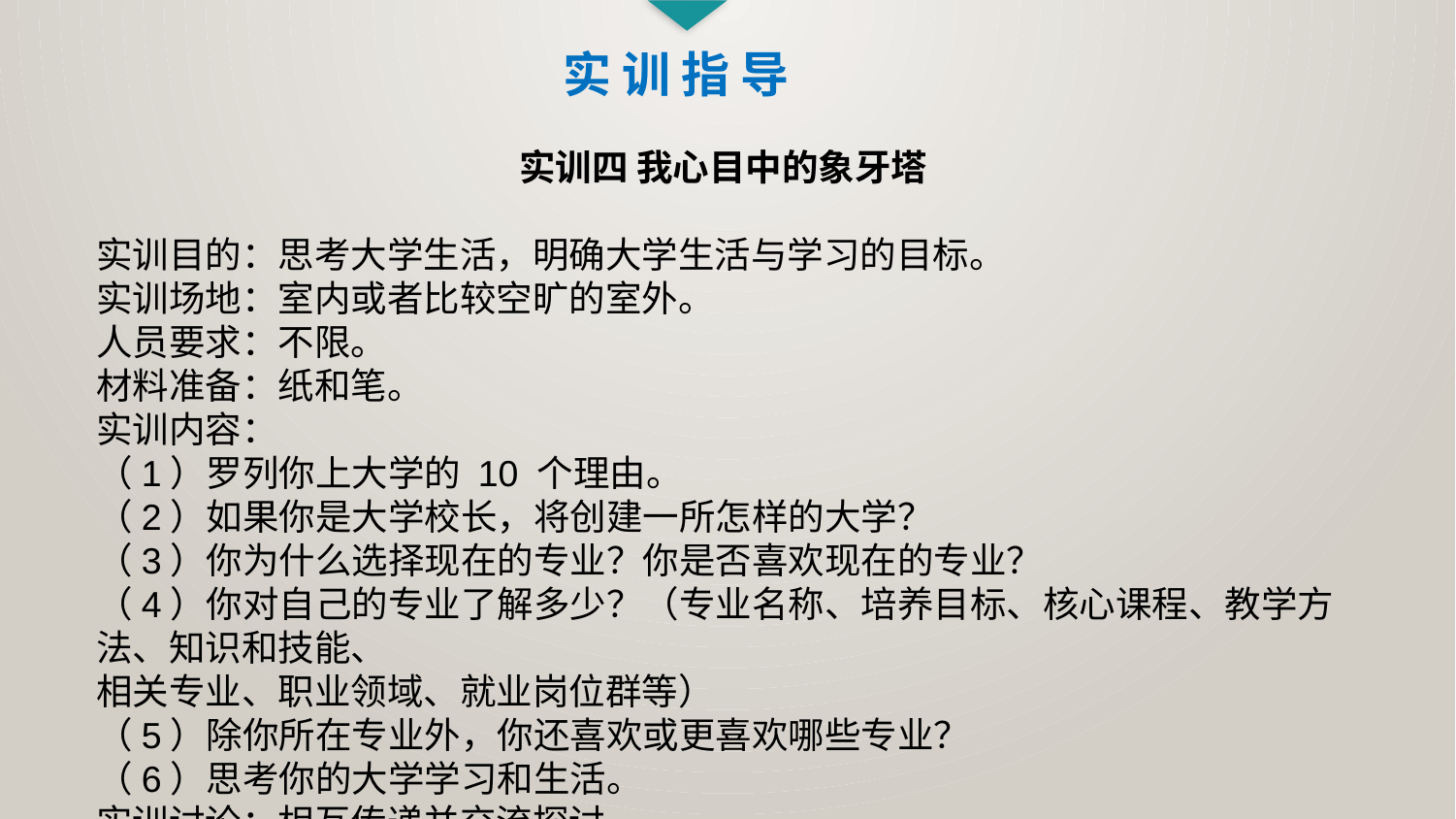

实 训 指 导
实训四 我心目中的象牙塔

实训目的：思考大学生活，明确大学生活与学习的目标。
实训场地：室内或者比较空旷的室外。
人员要求：不限。
材料准备：纸和笔。
实训内容：
（1）罗列你上大学的 10 个理由。
（2）如果你是大学校长，将创建一所怎样的大学？
（3）你为什么选择现在的专业？你是否喜欢现在的专业？
（4）你对自己的专业了解多少？（专业名称、培养目标、核心课程、教学方法、知识和技能、
相关专业、职业领域、就业岗位群等）
（5）除你所在专业外，你还喜欢或更喜欢哪些专业？
（6）思考你的大学学习和生活。
实训讨论：相互传递并交流探讨。
39
106